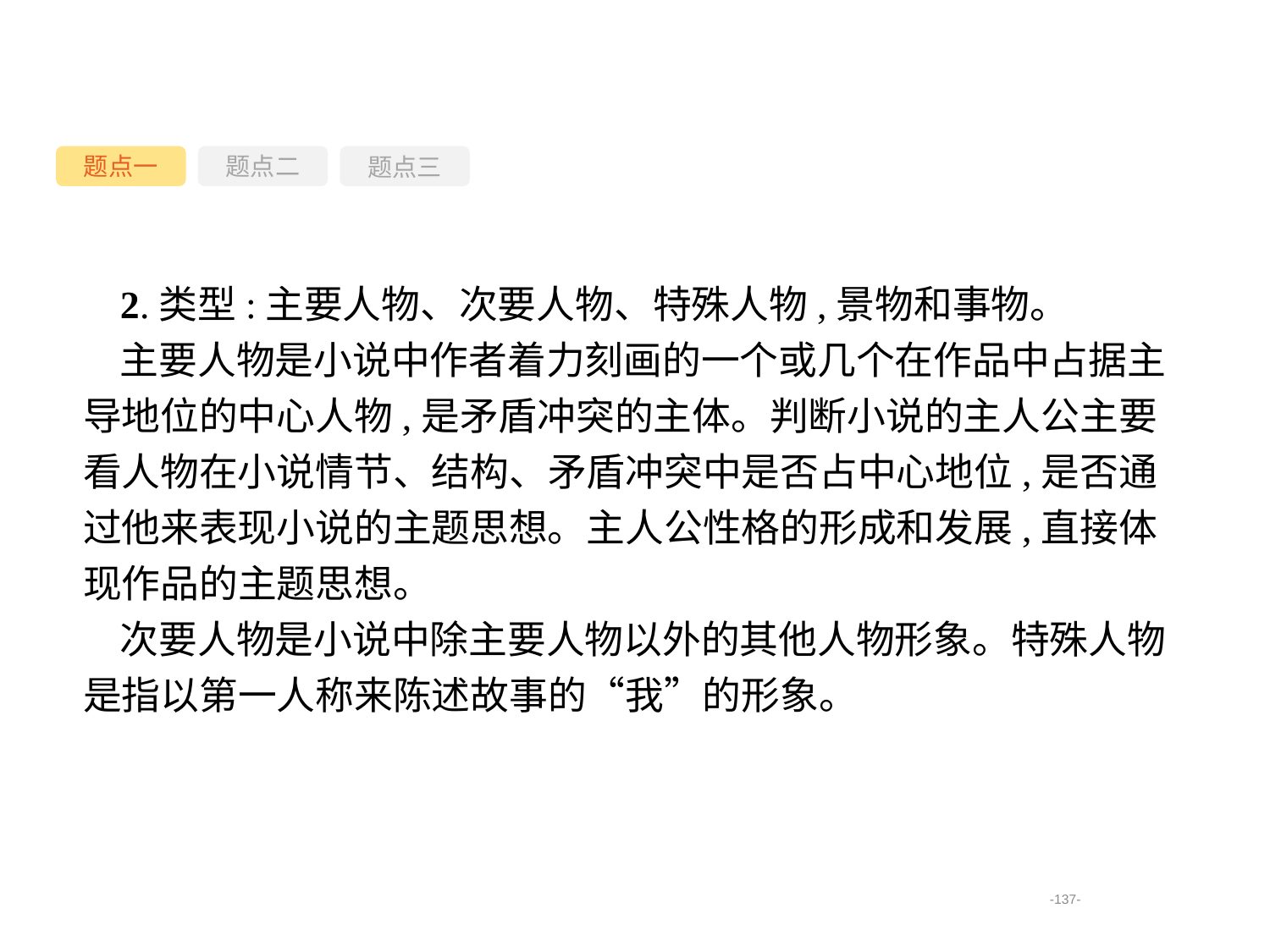

题点一
题点三
题点二
2.类型:主要人物、次要人物、特殊人物,景物和事物。
主要人物是小说中作者着力刻画的一个或几个在作品中占据主导地位的中心人物,是矛盾冲突的主体。判断小说的主人公主要看人物在小说情节、结构、矛盾冲突中是否占中心地位,是否通过他来表现小说的主题思想。主人公性格的形成和发展,直接体现作品的主题思想。
次要人物是小说中除主要人物以外的其他人物形象。特殊人物是指以第一人称来陈述故事的“我”的形象。
-137-